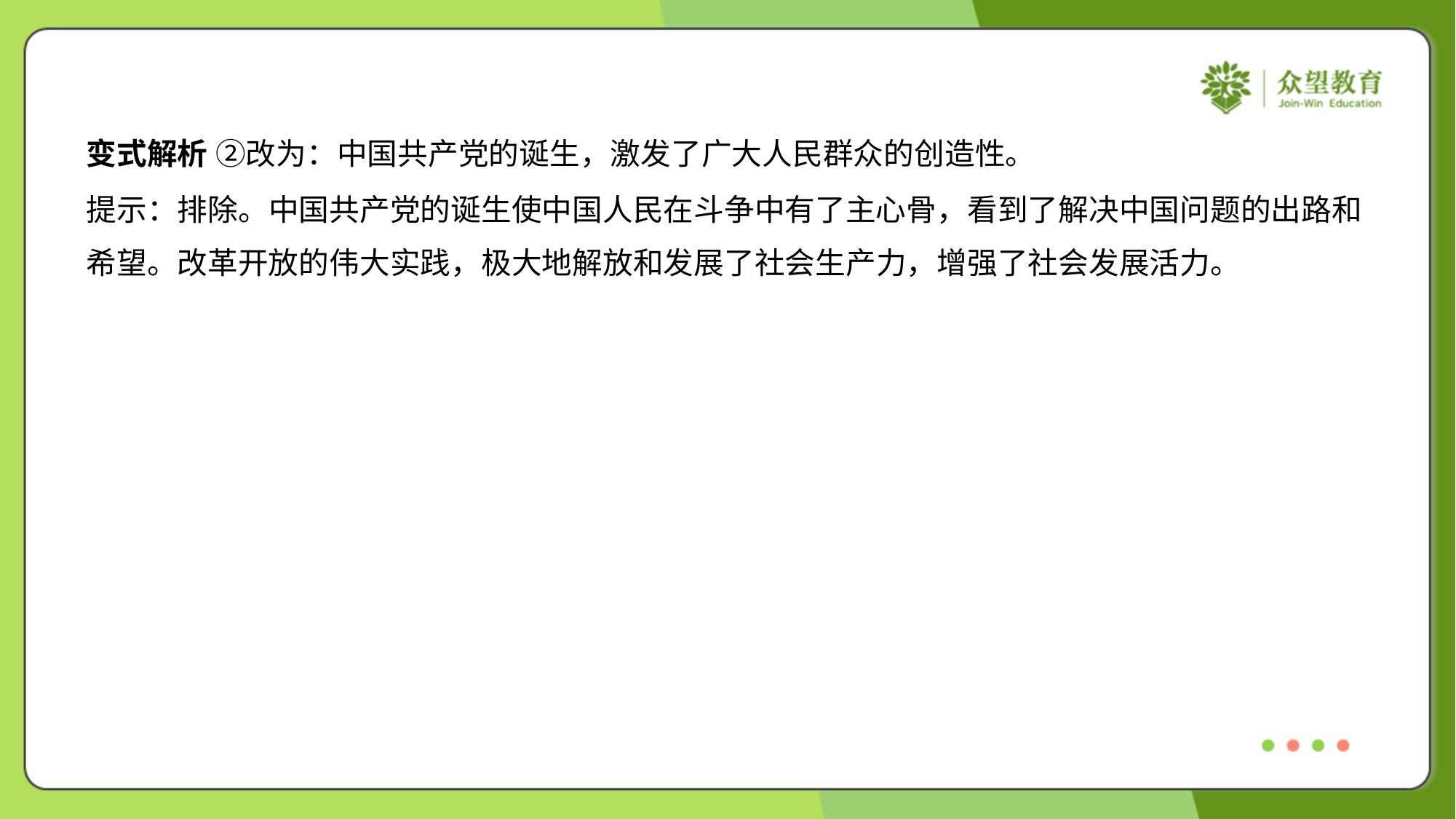

变式解析 ②改为：中国共产党的诞生，激发了广大人民群众的创造性。
提示：排除。中国共产党的诞生使中国人民在斗争中有了主心骨，看到了解决中国问题的出路和
希望。改革开放的伟大实践，极大地解放和发展了社会生产力，增强了社会发展活力。